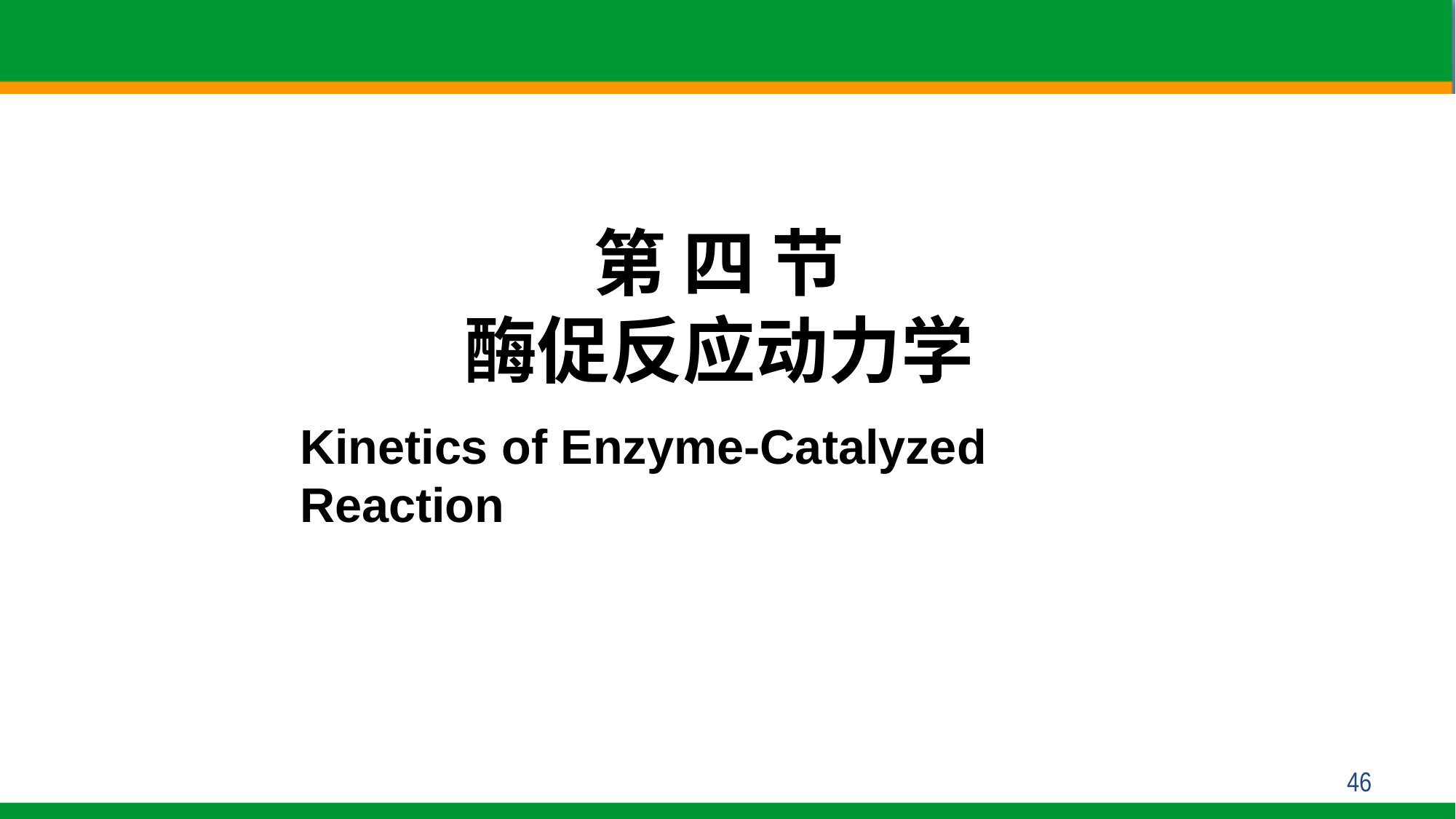

第 四 节
酶促反应动力学
Kinetics of Enzyme-Catalyzed Reaction
46